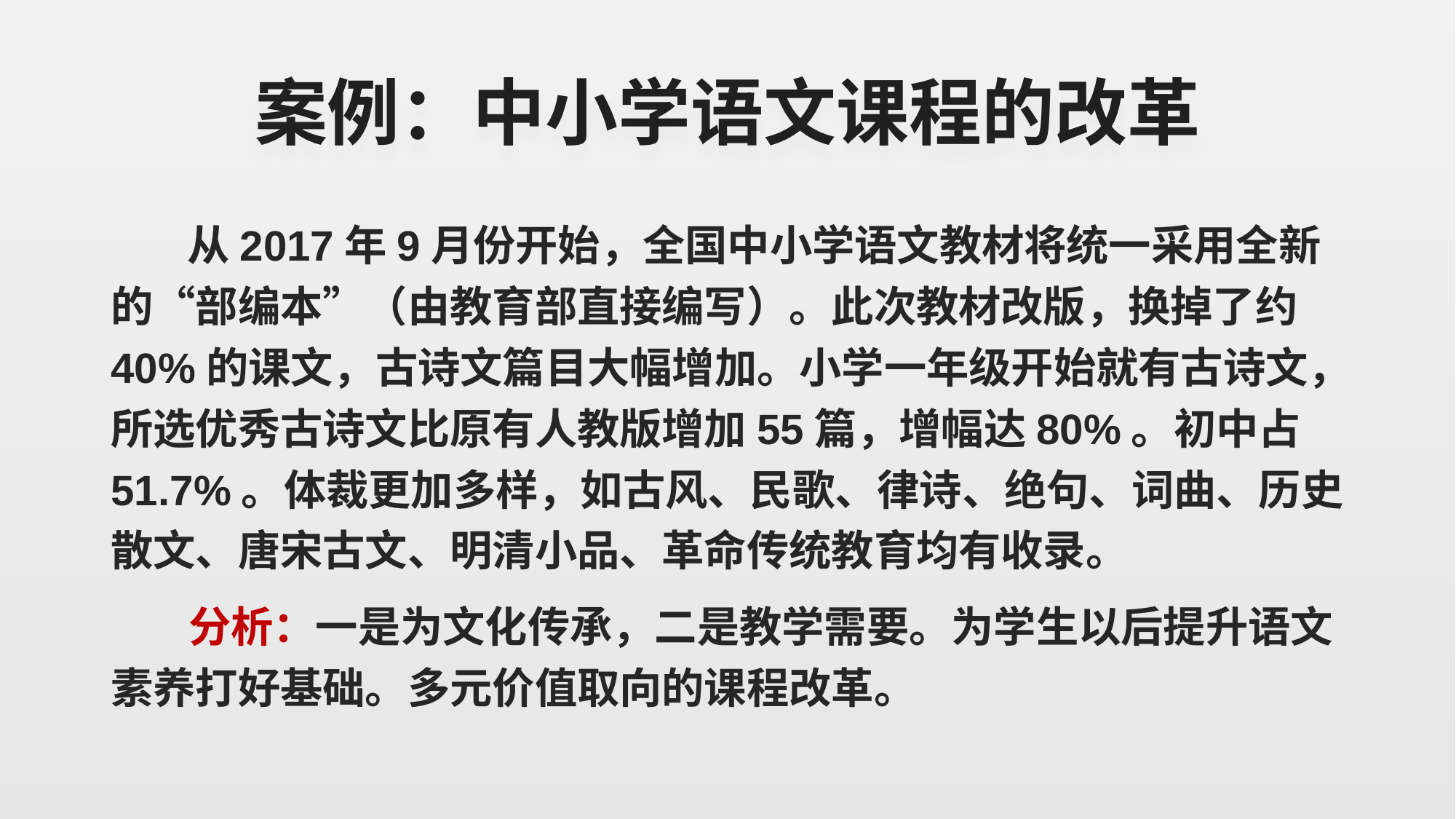

# 案例：中小学语文课程的改革
       从2017年9月份开始，全国中小学语文教材将统一采用全新的“部编本”（由教育部直接编写）。此次教材改版，换掉了约40%的课文，古诗文篇目大幅增加。小学一年级开始就有古诗文，所选优秀古诗文比原有人教版增加55篇，增幅达80%。初中占51.7%。体裁更加多样，如古风、民歌、律诗、绝句、词曲、历史散文、唐宋古文、明清小品、革命传统教育均有收录。
       分析：一是为文化传承，二是教学需要。为学生以后提升语文素养打好基础。多元价值取向的课程改革。